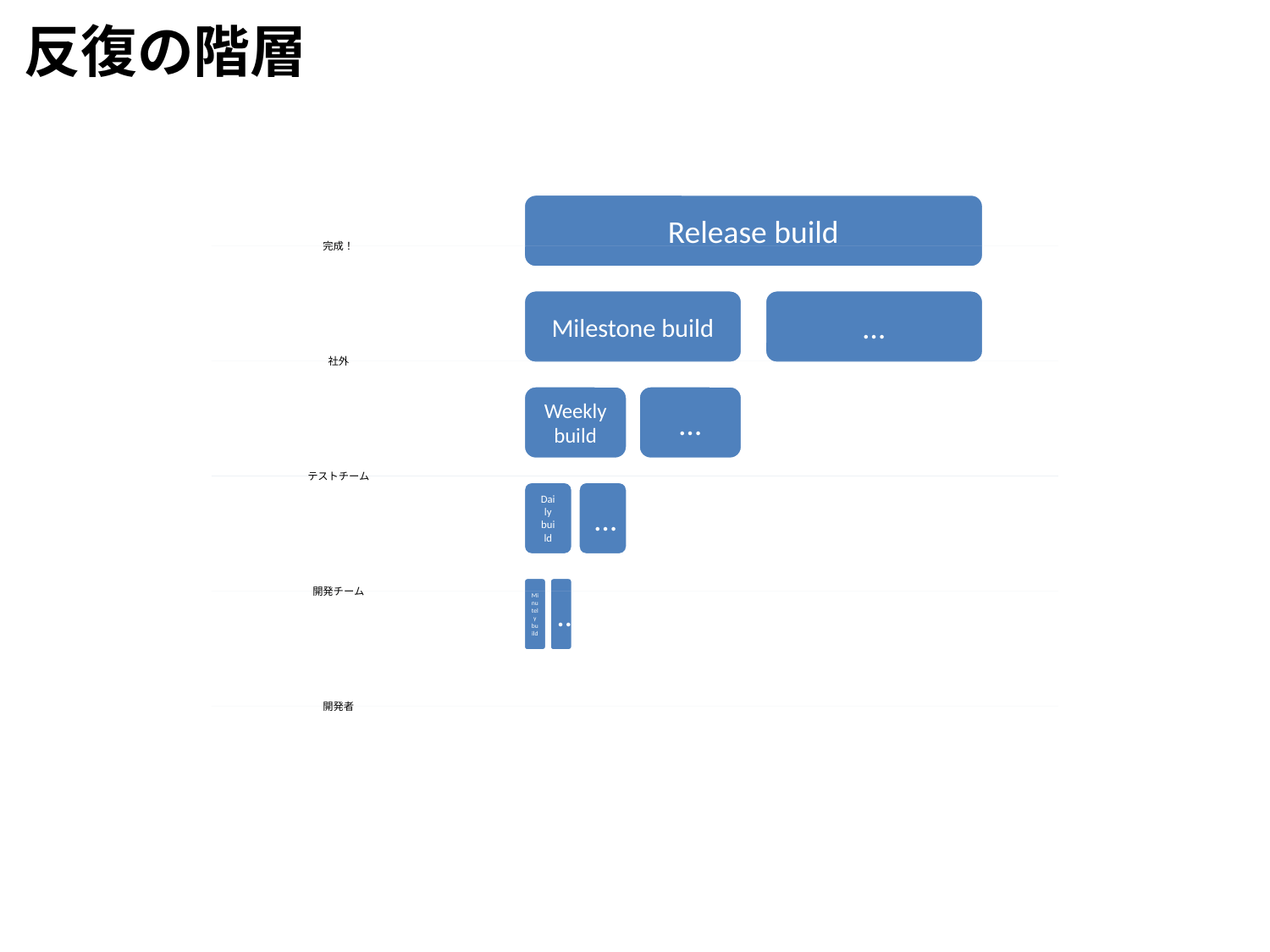

反復の階層
Release build
Milestone build
Weekly build
…
…
完成！
Daily build
…
社外
テストチーム
開発チーム
開発者
Minutely build
…